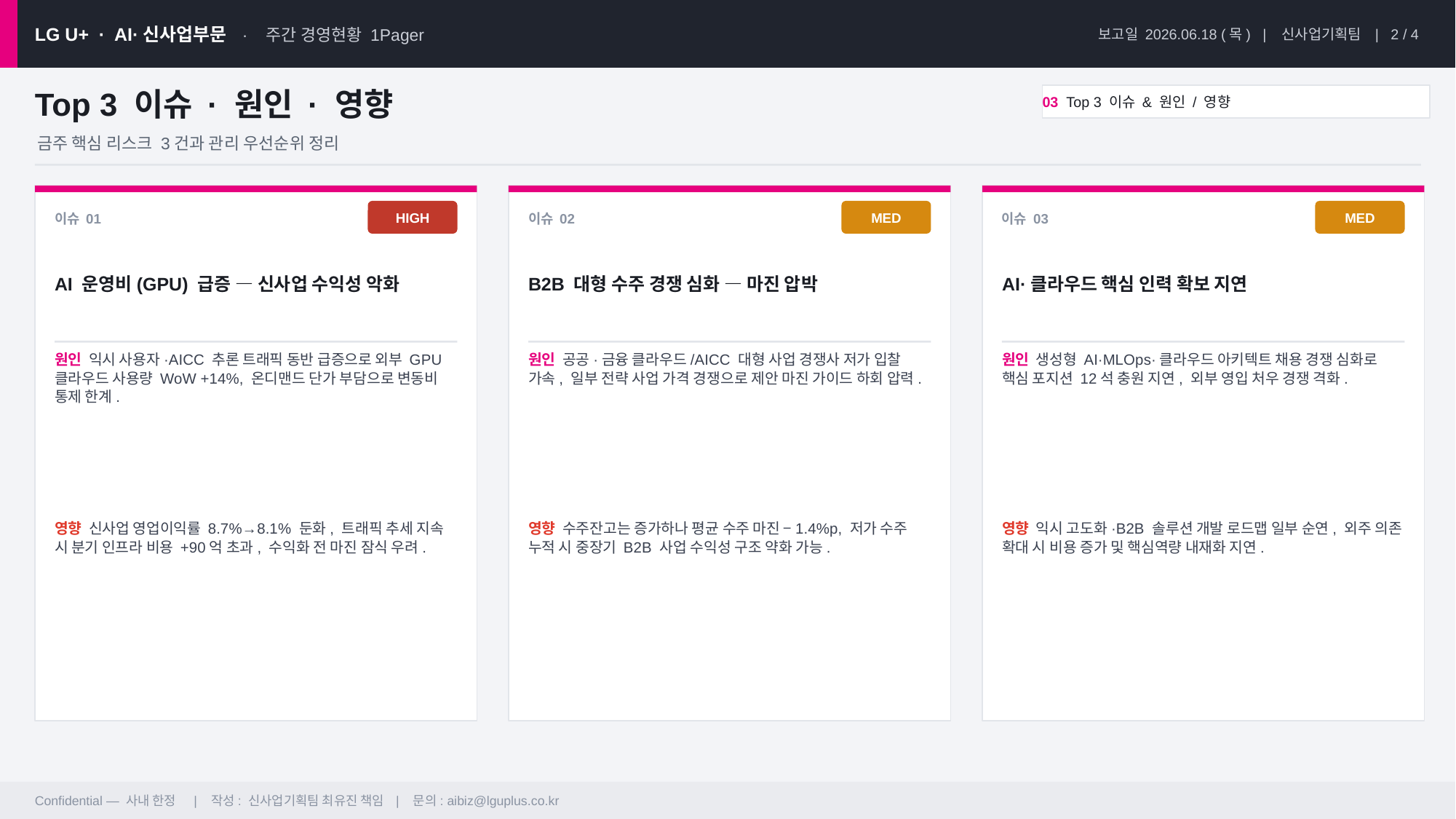

LG U+  ·  AI·신사업부문   ·   주간 경영현황 1Pager
보고일 2026.06.18 (목)   |   신사업기획팀   |   2 / 4
Top 3 이슈 · 원인 · 영향
03  Top 3 이슈 & 원인 / 영향
금주 핵심 리스크 3건과 관리 우선순위 정리

HIGH

MED

MED
이슈 01
이슈 02
이슈 03
AI 운영비(GPU) 급증 — 신사업 수익성 악화
B2B 대형 수주 경쟁 심화 — 마진 압박
AI·클라우드 핵심 인력 확보 지연

원인  익시 사용자·AICC 추론 트래픽 동반 급증으로 외부 GPU 클라우드 사용량 WoW +14%, 온디맨드 단가 부담으로 변동비 통제 한계.
원인  공공·금융 클라우드/AICC 대형 사업 경쟁사 저가 입찰 가속, 일부 전략 사업 가격 경쟁으로 제안 마진 가이드 하회 압력.
원인  생성형 AI·MLOps·클라우드 아키텍트 채용 경쟁 심화로 핵심 포지션 12석 충원 지연, 외부 영입 처우 경쟁 격화.
영향  신사업 영업이익률 8.7%→8.1% 둔화, 트래픽 추세 지속 시 분기 인프라 비용 +90억 초과, 수익화 전 마진 잠식 우려.
영향  수주잔고는 증가하나 평균 수주 마진 −1.4%p, 저가 수주 누적 시 중장기 B2B 사업 수익성 구조 약화 가능.
영향  익시 고도화·B2B 솔루션 개발 로드맵 일부 순연, 외주 의존 확대 시 비용 증가 및 핵심역량 내재화 지연.

Confidential — 사내 한정     |   작성: 신사업기획팀 최유진 책임   |   문의: aibiz@lguplus.co.kr